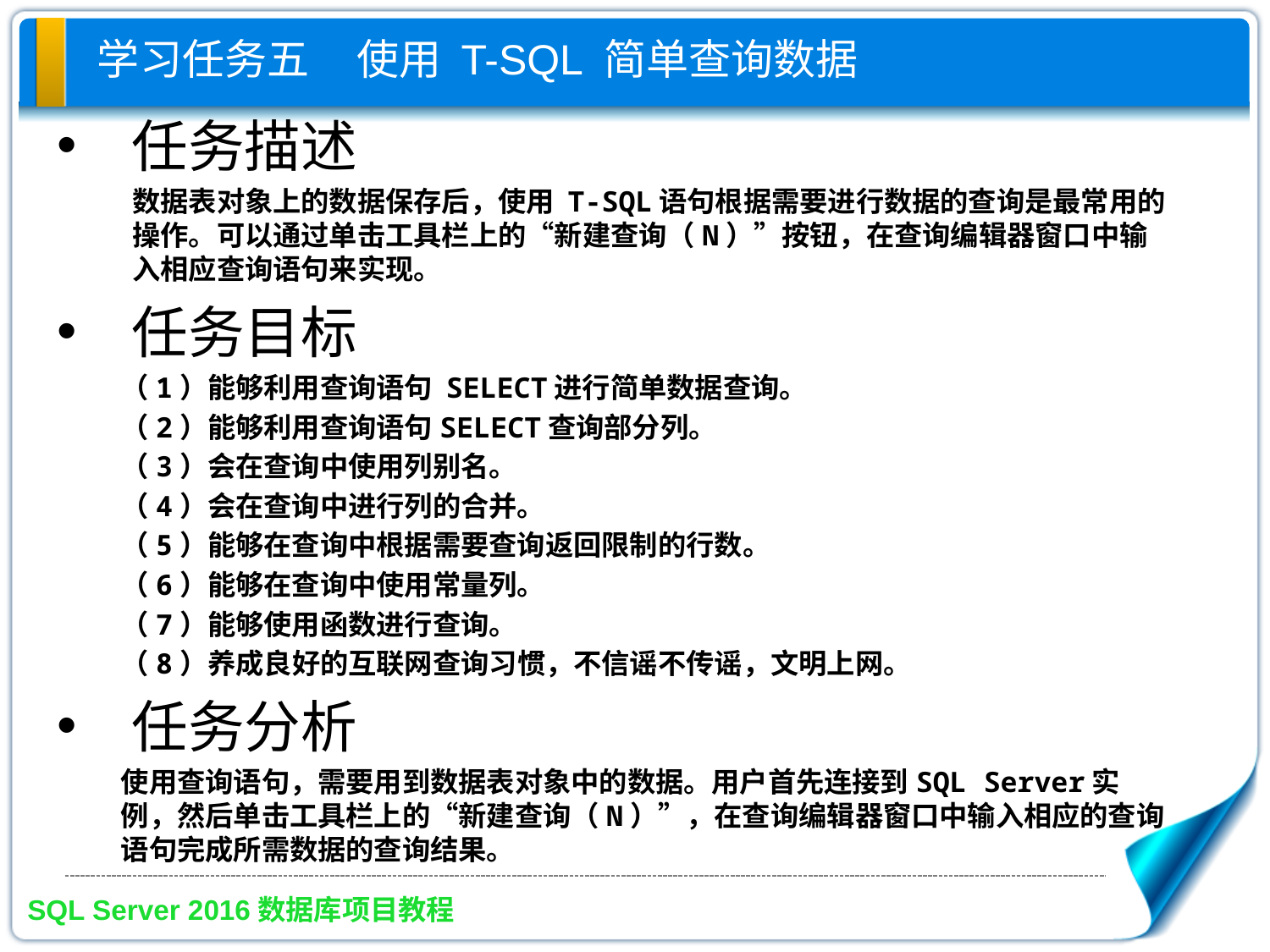

# 学习任务五     使用 T-SQL 简单查询数据
任务描述
数据表对象上的数据保存后，使用 T-SQL语句根据需要进行数据的查询是最常用的操作。可以通过单击工具栏上的“新建查询（N）”按钮，在查询编辑器窗口中输入相应查询语句来实现。
任务目标
（1）能够利用查询语句 SELECT进行简单数据查询。
（2）能够利用查询语句SELECT查询部分列。
（3）会在查询中使用列别名。
（4）会在查询中进行列的合并。
（5）能够在查询中根据需要查询返回限制的行数。
（6）能够在查询中使用常量列。
（7）能够使用函数进行查询。
（8）养成良好的互联网查询习惯，不信谣不传谣，文明上网。
任务分析
使用查询语句，需要用到数据表对象中的数据。用户首先连接到SQL Server实例，然后单击工具栏上的“新建查询（N）”，在查询编辑器窗口中输入相应的查询语句完成所需数据的查询结果。